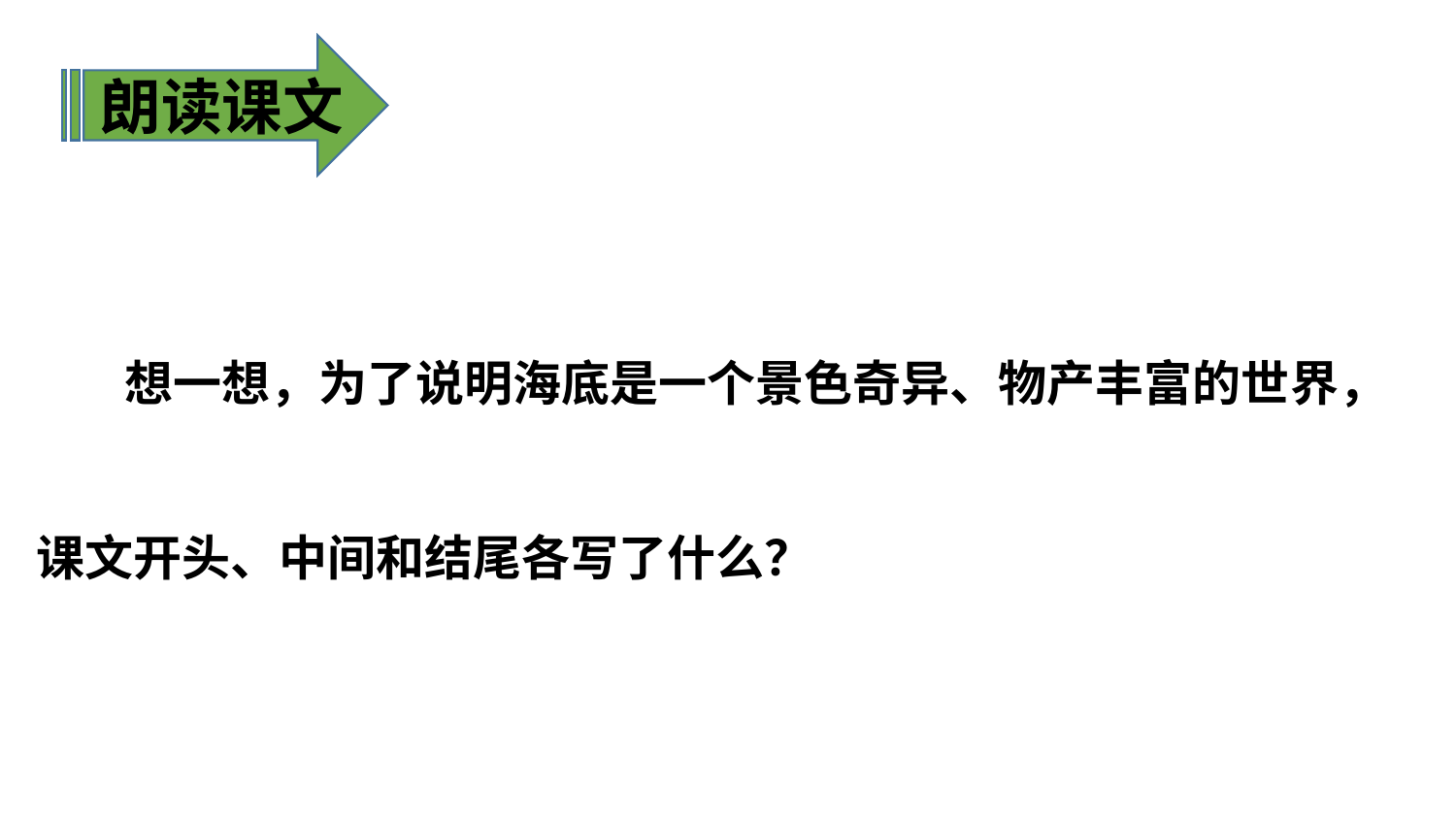

朗读课文
       想一想，为了说明海底是一个景色奇异、物产丰富的世界，课文开头、中间和结尾各写了什么？